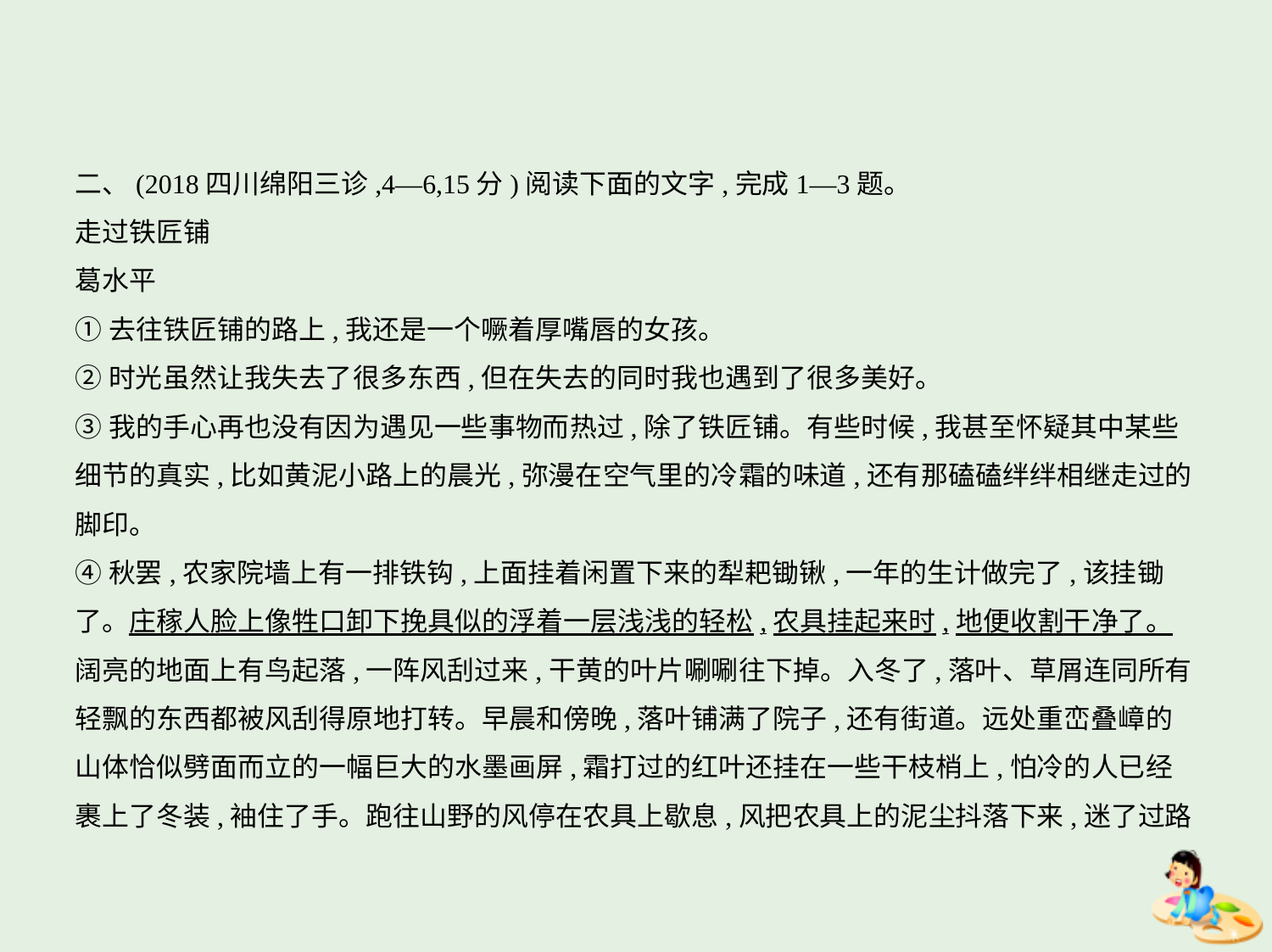

二、(2018四川绵阳三诊,4—6,15分)阅读下面的文字,完成1—3题。
走过铁匠铺
葛水平
①去往铁匠铺的路上,我还是一个噘着厚嘴唇的女孩。
②时光虽然让我失去了很多东西,但在失去的同时我也遇到了很多美好。
③我的手心再也没有因为遇见一些事物而热过,除了铁匠铺。有些时候,我甚至怀疑其中某些
细节的真实,比如黄泥小路上的晨光,弥漫在空气里的冷霜的味道,还有那磕磕绊绊相继走过的
脚印。
④秋罢,农家院墙上有一排铁钩,上面挂着闲置下来的犁耙锄锹,一年的生计做完了,该挂锄
了。庄稼人脸上像牲口卸下挽具似的浮着一层浅浅的轻松,农具挂起来时,地便收割干净了。
阔亮的地面上有鸟起落,一阵风刮过来,干黄的叶片唰唰往下掉。入冬了,落叶、草屑连同所有
轻飘的东西都被风刮得原地打转。早晨和傍晚,落叶铺满了院子,还有街道。远处重峦叠嶂的
山体恰似劈面而立的一幅巨大的水墨画屏,霜打过的红叶还挂在一些干枝梢上,怕冷的人已经
裹上了冬装,袖住了手。跑往山野的风停在农具上歇息,风把农具上的泥尘抖落下来,迷了过路